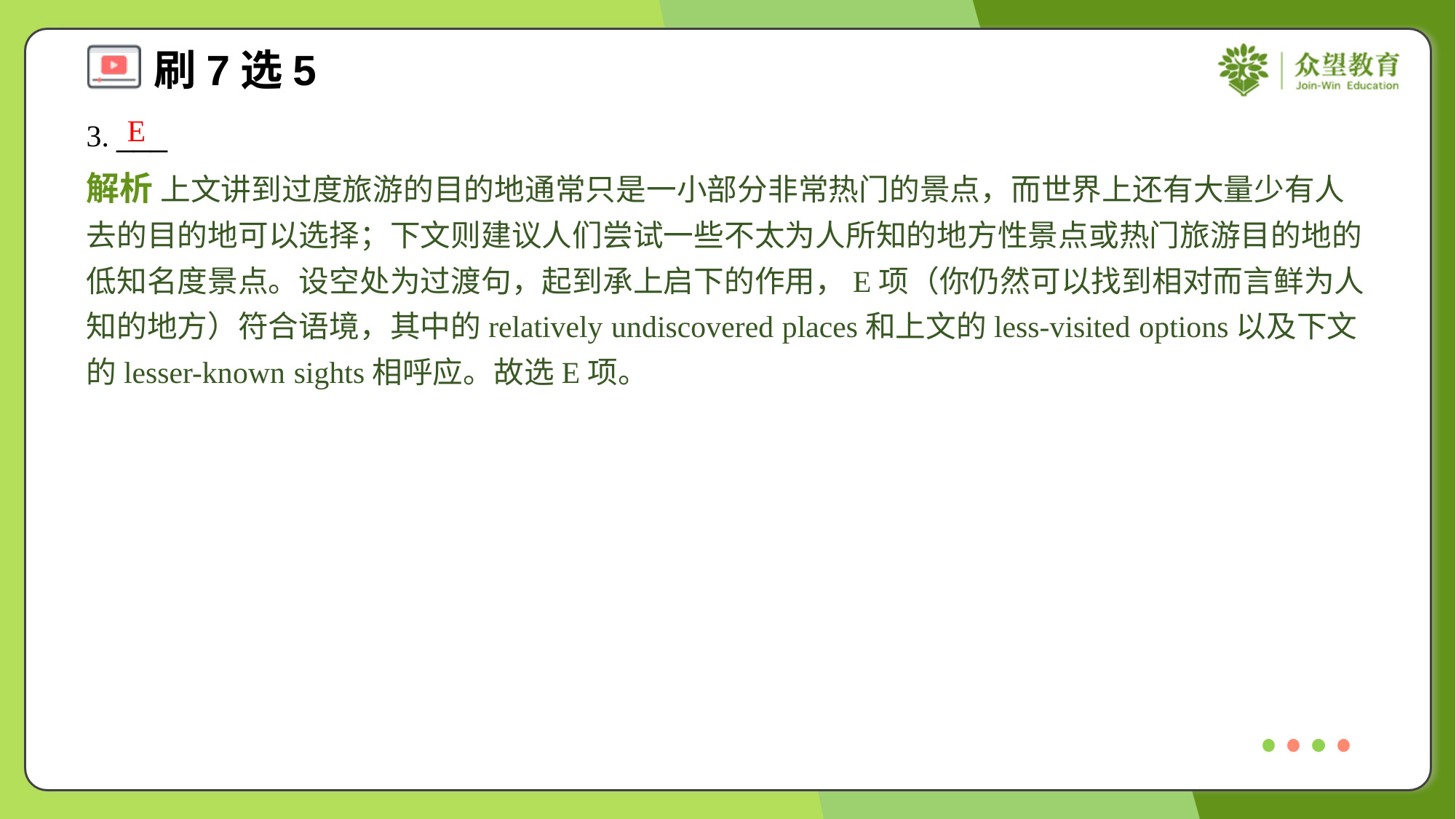

E
3. ___
解析 上文讲到过度旅游的目的地通常只是一小部分非常热门的景点，而世界上还有大量少有人去的目的地可以选择；下文则建议人们尝试一些不太为人所知的地方性景点或热门旅游目的地的低知名度景点。设空处为过渡句，起到承上启下的作用，E项（你仍然可以找到相对而言鲜为人知的地方）符合语境，其中的relatively undiscovered places和上文的less-visited options以及下文的lesser-known sights相呼应。故选E项。